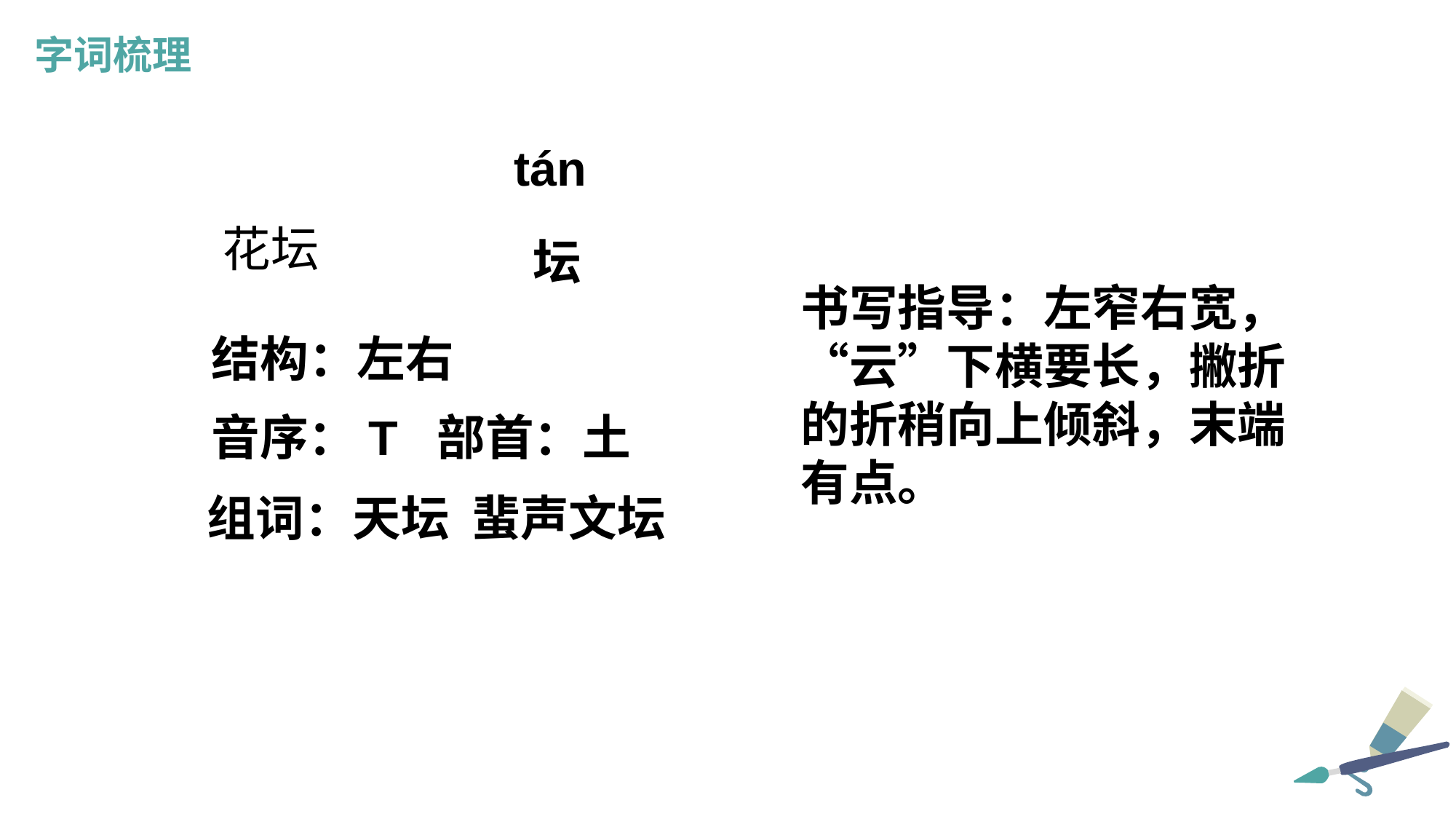

字词梳理
tán
花坛
坛
书写指导：左窄右宽，“云”下横要长，撇折的折稍向上倾斜，末端有点。
结构：左右
音序：T  部首：土
组词：天坛  蜚声文坛